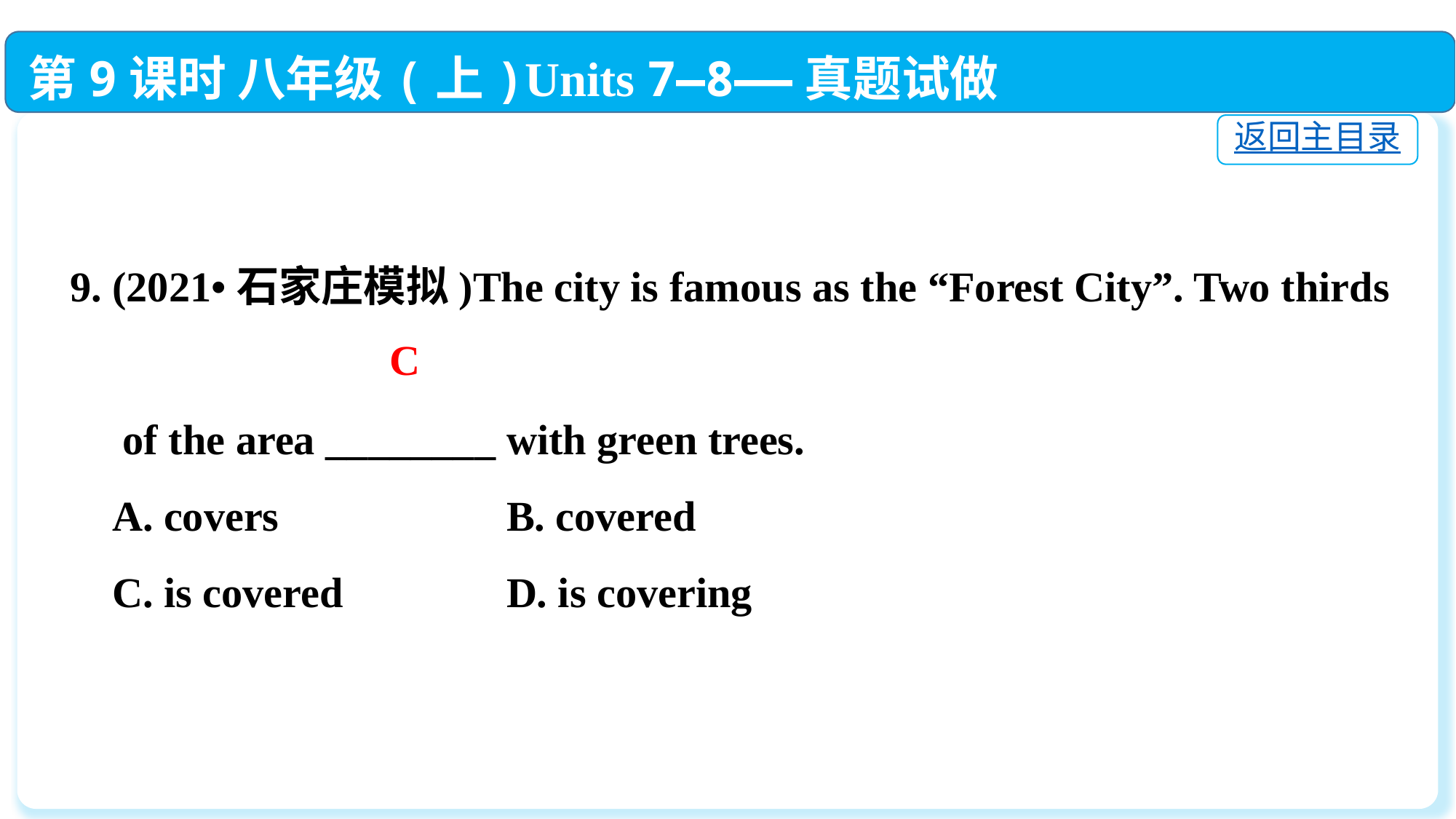

第9课时 八年级(上)Units 7—8——真题试做

返回主目录
9. (2021•石家庄模拟)The city is famous as the “Forest City”. Two thirds
     of the area ________ with green trees.
    A. covers			B. covered
    C. is covered		D. is covering
C